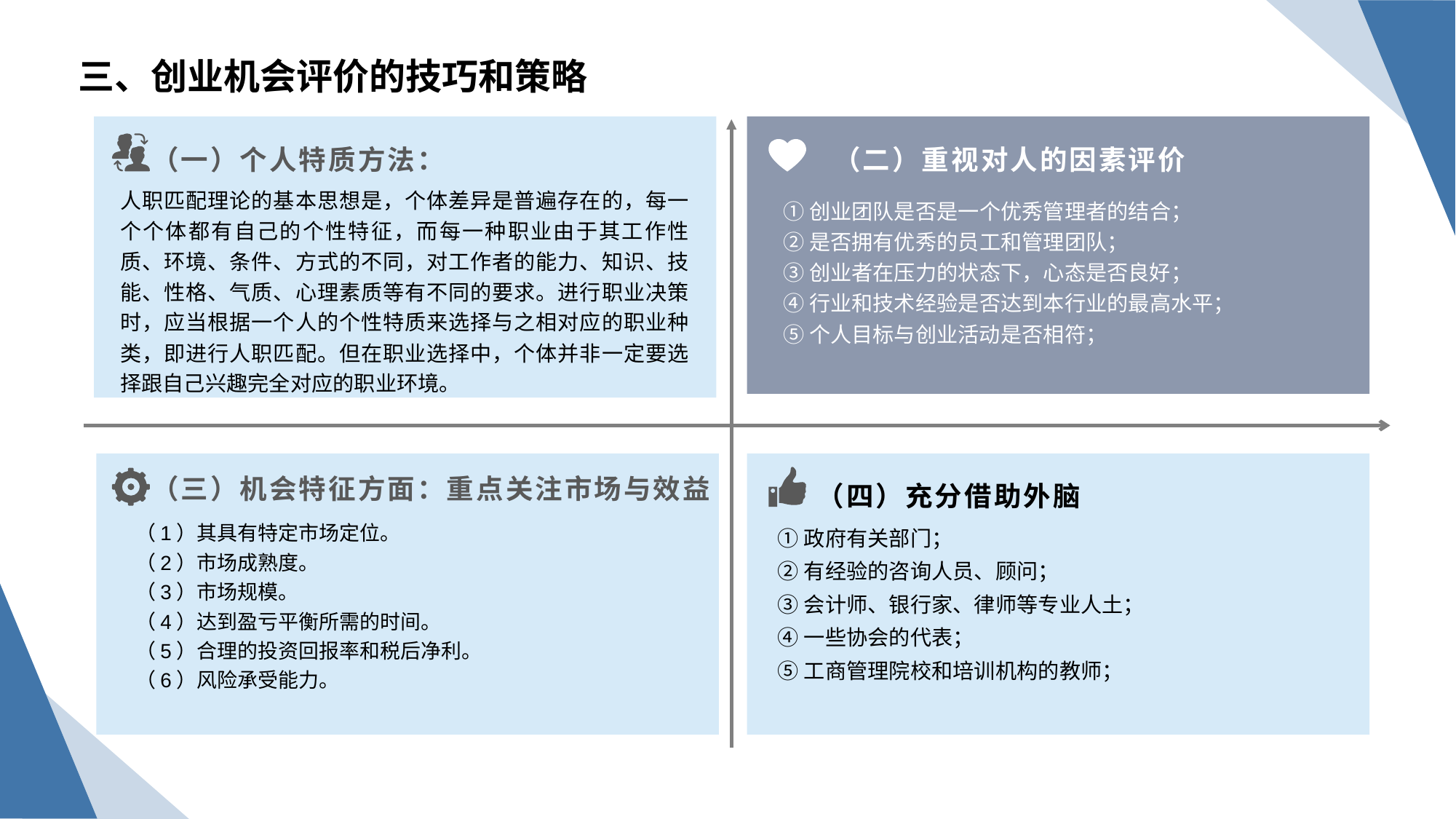

三、创业机会评价的技巧和策略

（二）重视对人的因素评价
（一）个人特质方法：

人职匹配理论的基本思想是，个体差异是普遍存在的，每一个个体都有自己的个性特征，而每一种职业由于其工作性质、环境、条件、方式的不同，对工作者的能力、知识、技能、性格、气质、心理素质等有不同的要求。进行职业决策时，应当根据一个人的个性特质来选择与之相对应的职业种类，即进行人职匹配。但在职业选择中，个体并非一定要选择跟自己兴趣完全对应的职业环境。
①创业团队是否是一个优秀管理者的结合；
②是否拥有优秀的员工和管理团队；
③创业者在压力的状态下，心态是否良好；
④行业和技术经验是否达到本行业的最高水平；
⑤个人目标与创业活动是否相符；

（三）机会特征方面：重点关注市场与效益
（四）充分借助外脑

（1）其具有特定市场定位。
（2）市场成熟度。
（3）市场规模。
（4）达到盈亏平衡所需的时间。
（5）合理的投资回报率和税后净利。
（6）风险承受能力。
①政府有关部门；
②有经验的咨询人员、顾问；
③会计师、银行家、律师等专业人土；
④一些协会的代表；
⑤工商管理院校和培训机构的教师；